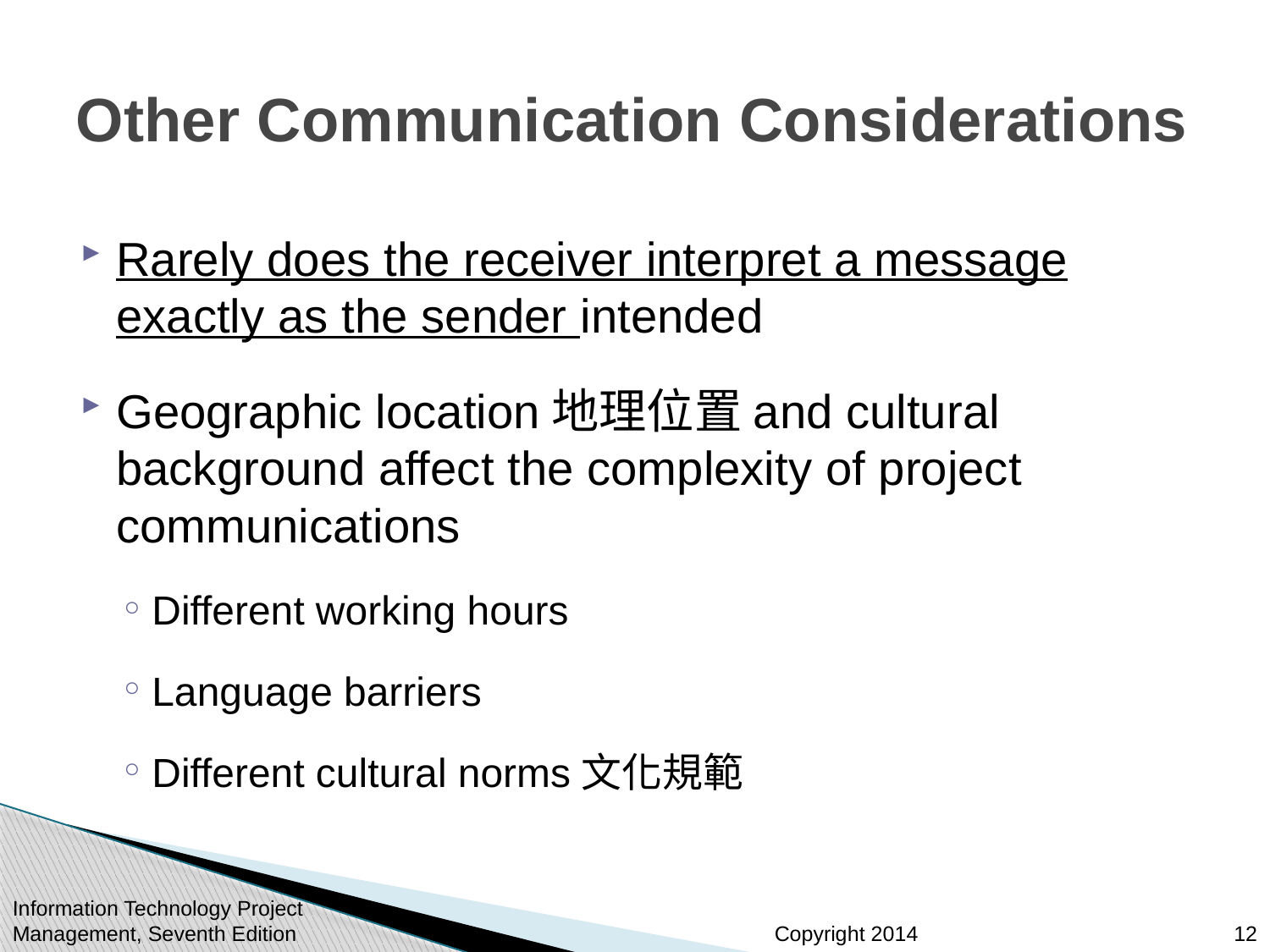

# Other Communication Considerations
Rarely does the receiver interpret a message exactly as the sender intended
Geographic location地理位置and cultural background affect the complexity of project communications
Different working hours
Language barriers
Different cultural norms文化規範

Information Technology Project Management, Seventh Edition
12